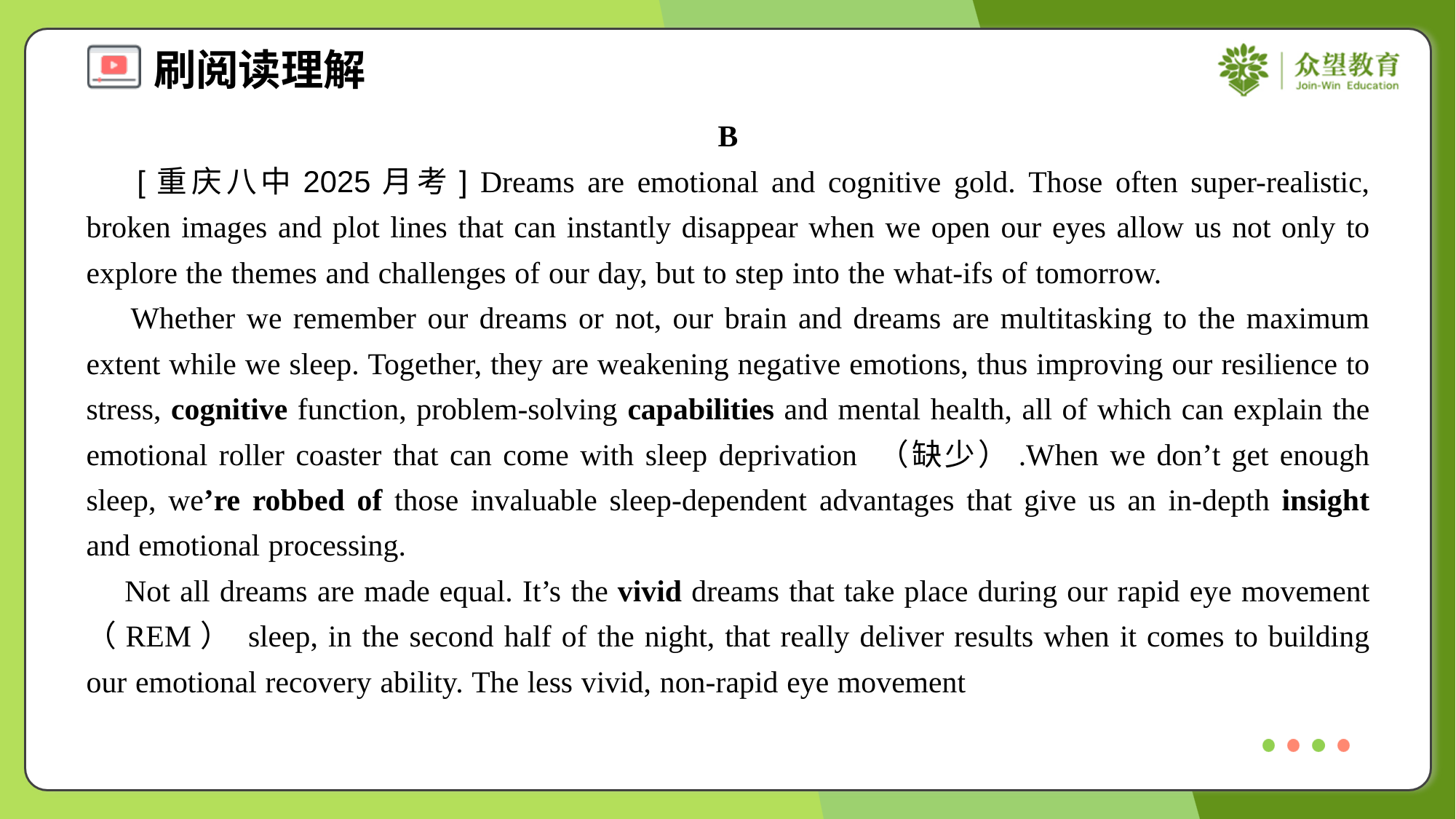

B
    [重庆八中2025月考] Dreams are emotional and cognitive gold. Those often super-realistic, broken images and plot lines that can instantly disappear when we open our eyes allow us not only to explore the themes and challenges of our day, but to step into the what-ifs of tomorrow.
    Whether we remember our dreams or not, our brain and dreams are multitasking to the maximum extent while we sleep. Together, they are weakening negative emotions, thus improving our resilience to stress, cognitive function, problem-solving capabilities and mental health, all of which can explain the emotional roller coaster that can come with sleep deprivation （缺少）.When we don’t get enough sleep, we’re robbed of those invaluable sleep-dependent advantages that give us an in-depth insight and emotional processing.
    Not all dreams are made equal. It’s the vivid dreams that take place during our rapid eye movement （REM） sleep, in the second half of the night, that really deliver results when it comes to building our emotional recovery ability. The less vivid, non-rapid eye movement